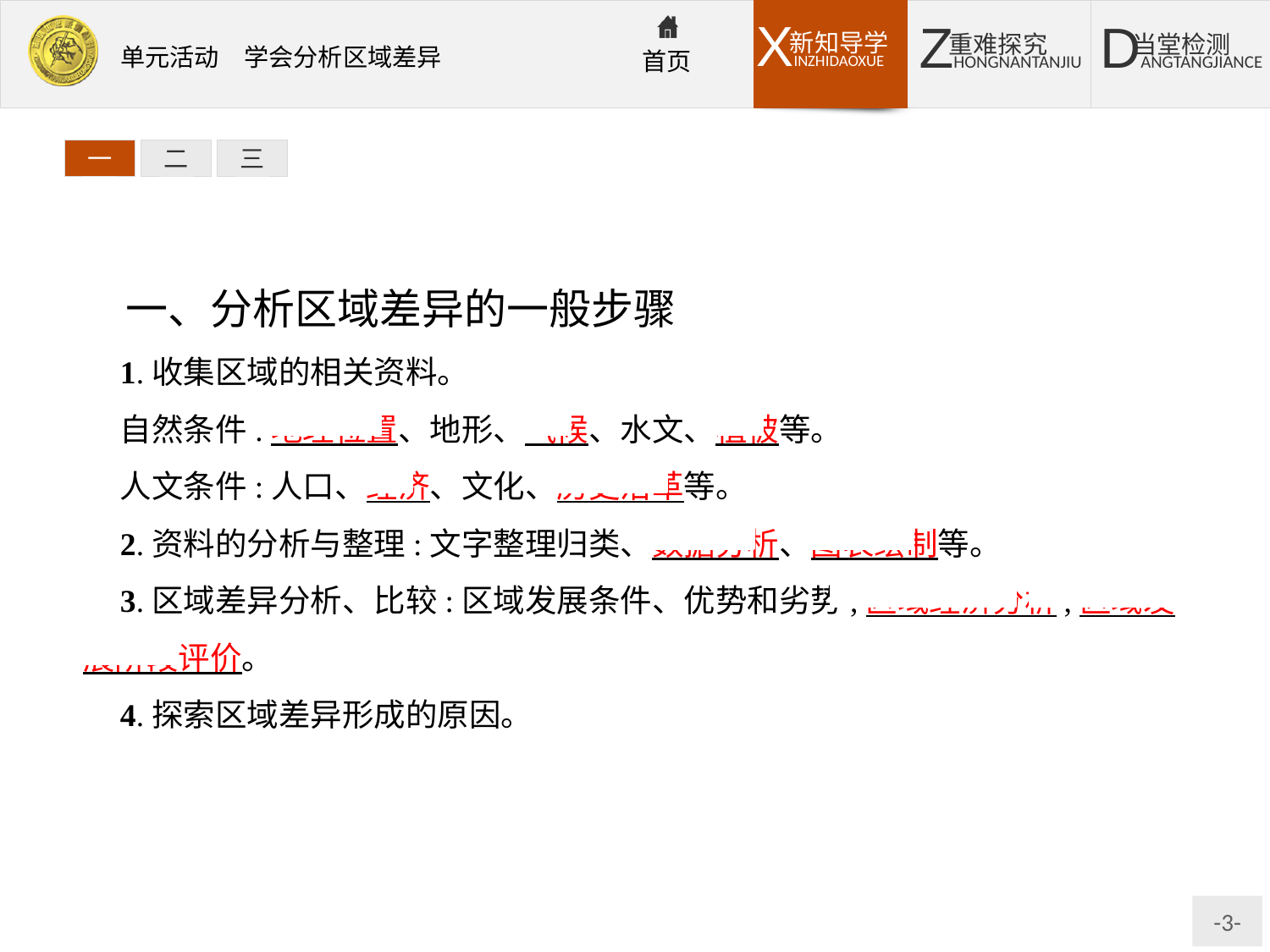

一
二
三
一、分析区域差异的一般步骤
1.收集区域的相关资料。
自然条件:地理位置、地形、气候、水文、植被等。
人文条件:人口、经济、文化、历史沿革等。
2.资料的分析与整理:文字整理归类、数据分析、图表绘制等。
3.区域差异分析、比较:区域发展条件、优势和劣势,区域经济分析,区域发展阶段评价。
4.探索区域差异形成的原因。